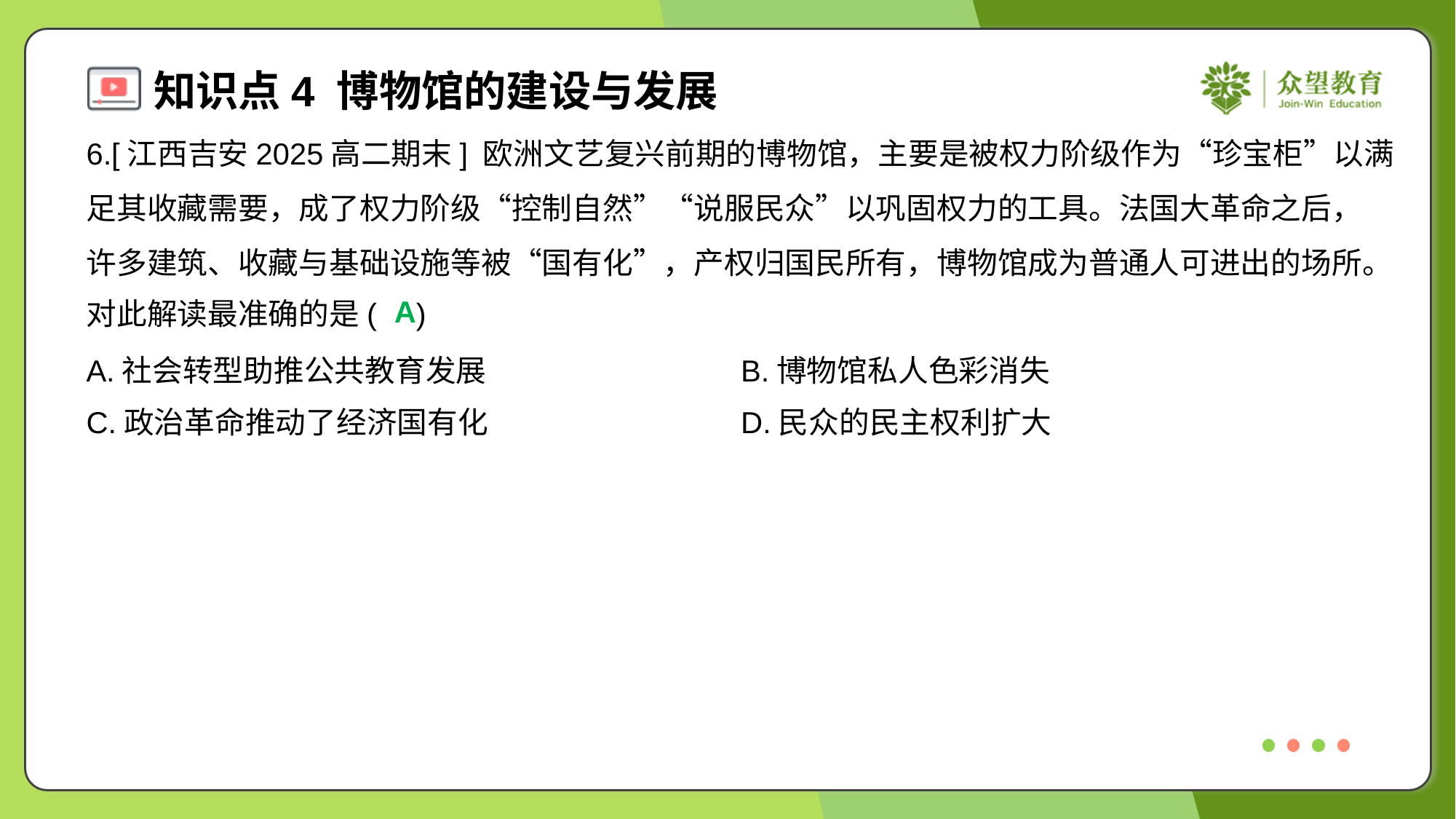

6.[江西吉安2025高二期末] 欧洲文艺复兴前期的博物馆，主要是被权力阶级作为“珍宝柜”以满
足其收藏需要，成了权力阶级“控制自然”“说服民众”以巩固权力的工具。法国大革命之后，
许多建筑、收藏与基础设施等被“国有化”，产权归国民所有，博物馆成为普通人可进出的场所。
对此解读最准确的是(     )
A
A.社会转型助推公共教育发展	B.博物馆私人色彩消失
C.政治革命推动了经济国有化	D.民众的民主权利扩大